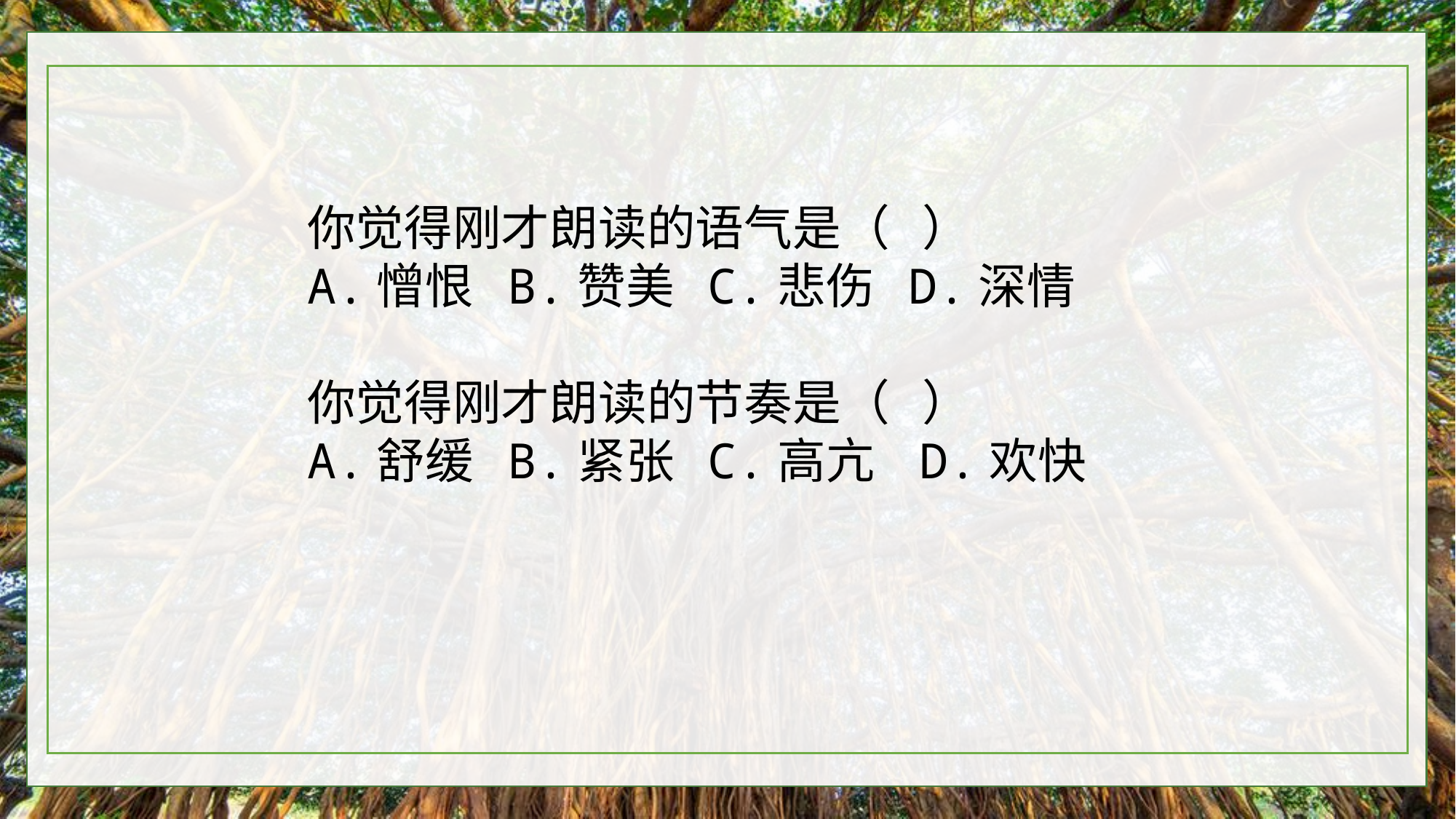

你觉得刚才朗读的语气是（   ）
A.憎恨  B.赞美  C.悲伤  D.深情

你觉得刚才朗读的节奏是（   ）
A.舒缓  B.紧张  C.高亢   D.欢快